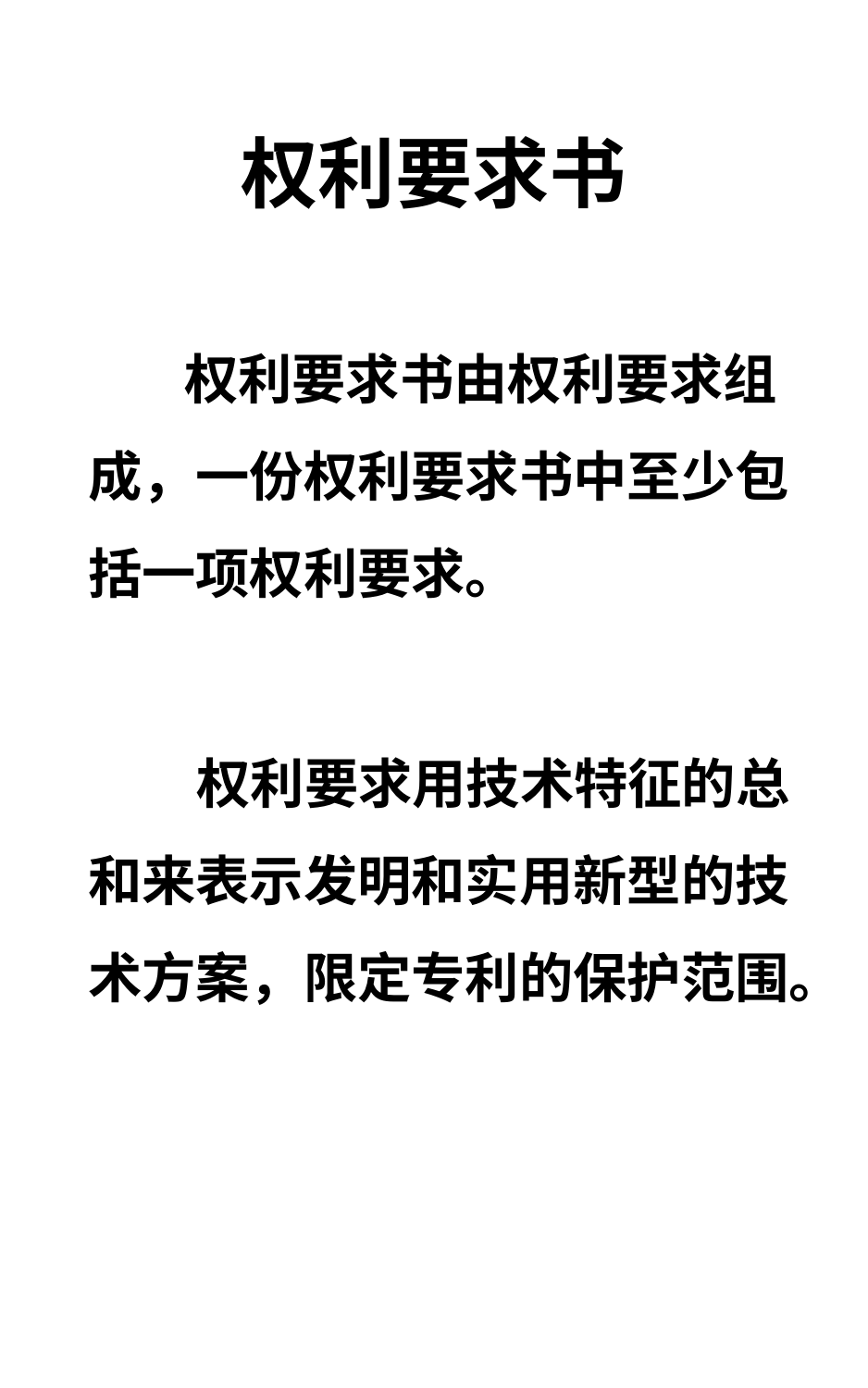

# 权利要求书
        权利要求书由权利要求组成，一份权利要求书中至少包括一项权利要求。

         权利要求用技术特征的总和来表示发明和实用新型的技术方案，限定专利的保护范围。